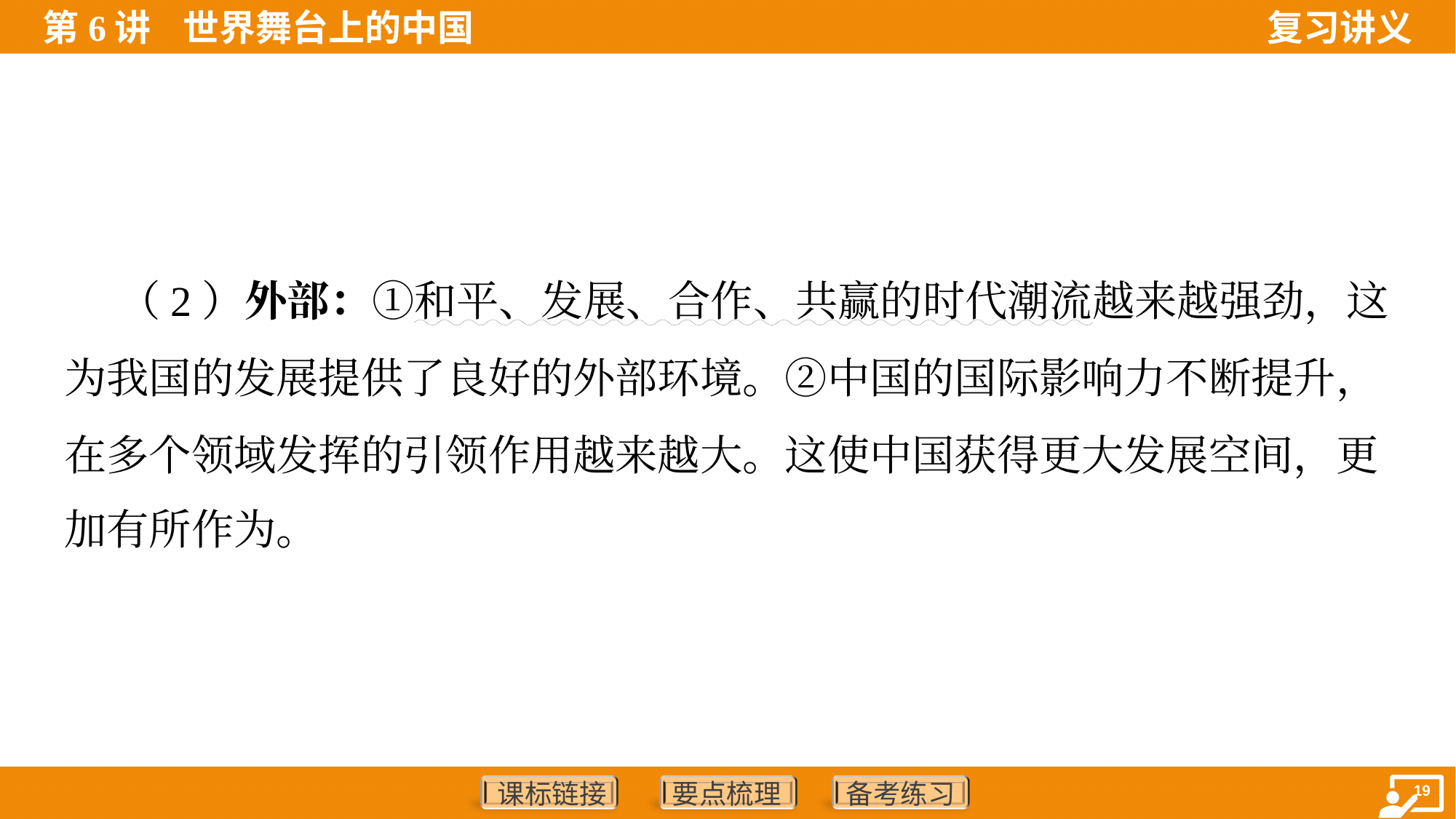

（2）外部：①和平、发展、合作、共赢的时代潮流越来越强劲，这
为我国的发展提供了良好的外部环境。②中国的国际影响力不断提升，
在多个领域发挥的引领作用越来越大。这使中国获得更大发展空间，更
加有所作为。